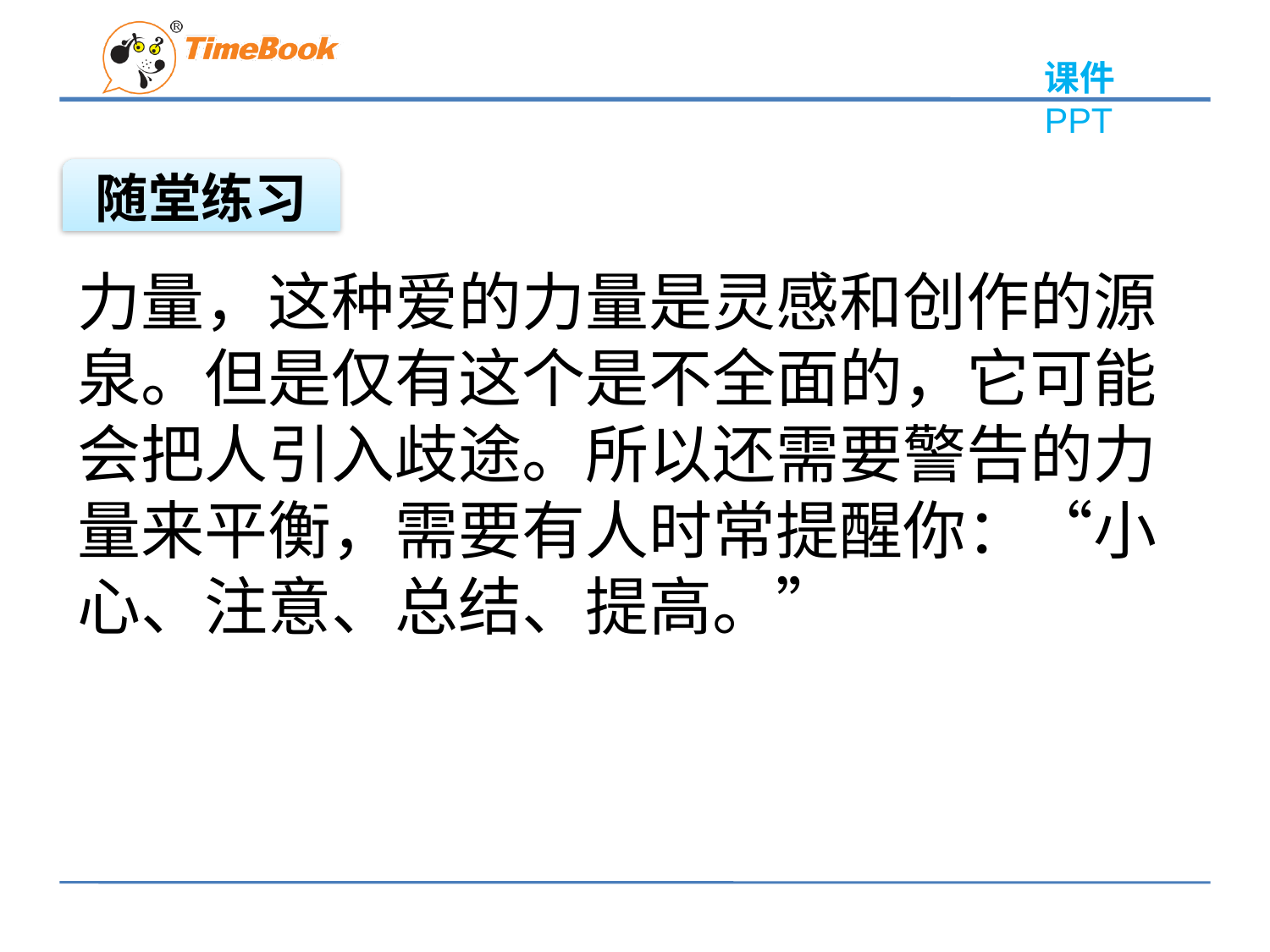

随堂练习
力量，这种爱的力量是灵感和创作的源泉。但是仅有这个是不全面的，它可能会把人引入歧途。所以还需要警告的力量来平衡，需要有人时常提醒你：“小心、注意、总结、提高。”